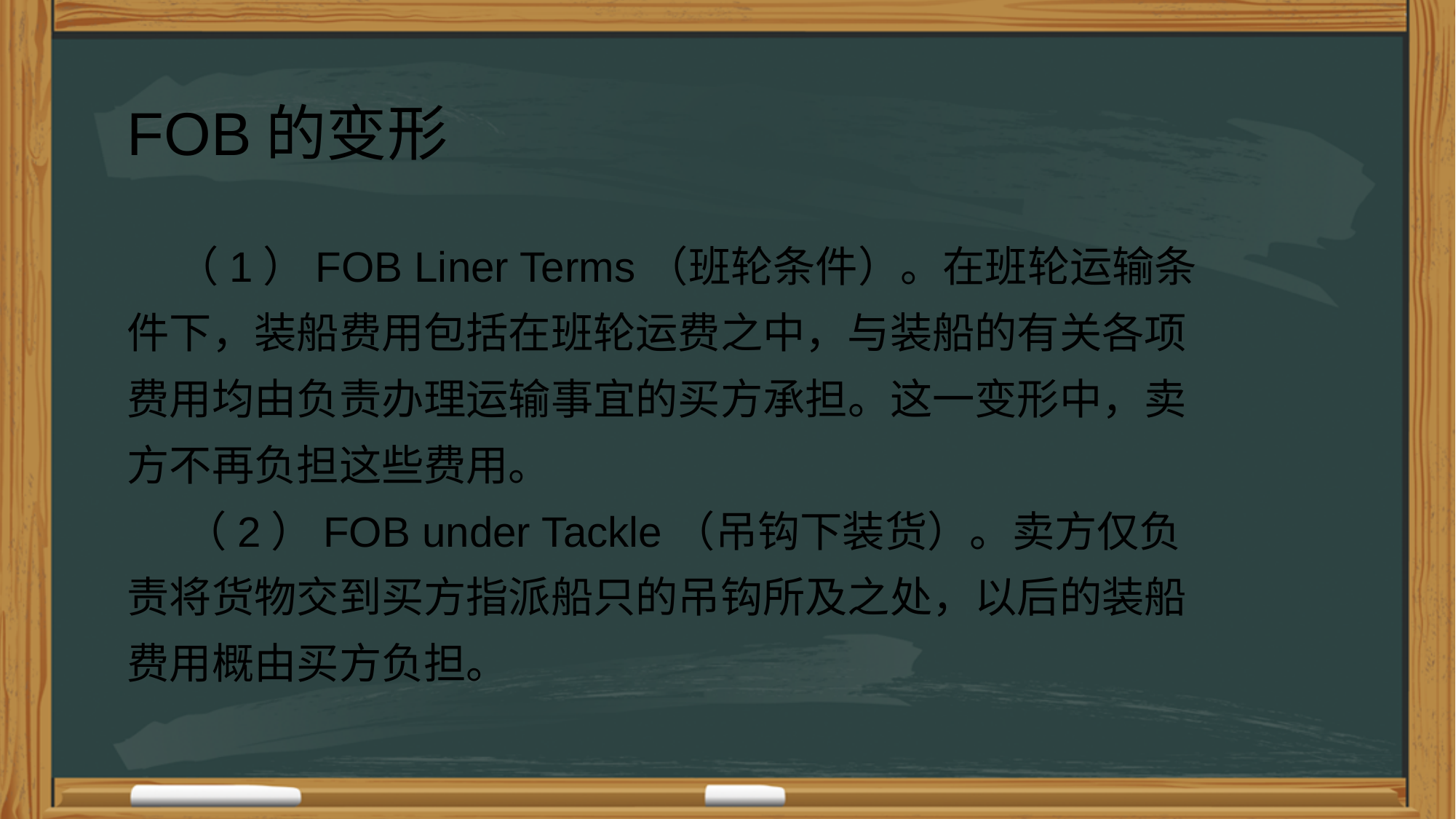

FOB的变形

     （1）FOB Liner Terms（班轮条件）。在班轮运输条件下，装船费用包括在班轮运费之中，与装船的有关各项费用均由负责办理运输事宜的买方承担。这一变形中，卖方不再负担这些费用。
     （2）FOB under Tackle（吊钩下装货）。卖方仅负责将货物交到买方指派船只的吊钩所及之处，以后的装船费用概由买方负担。